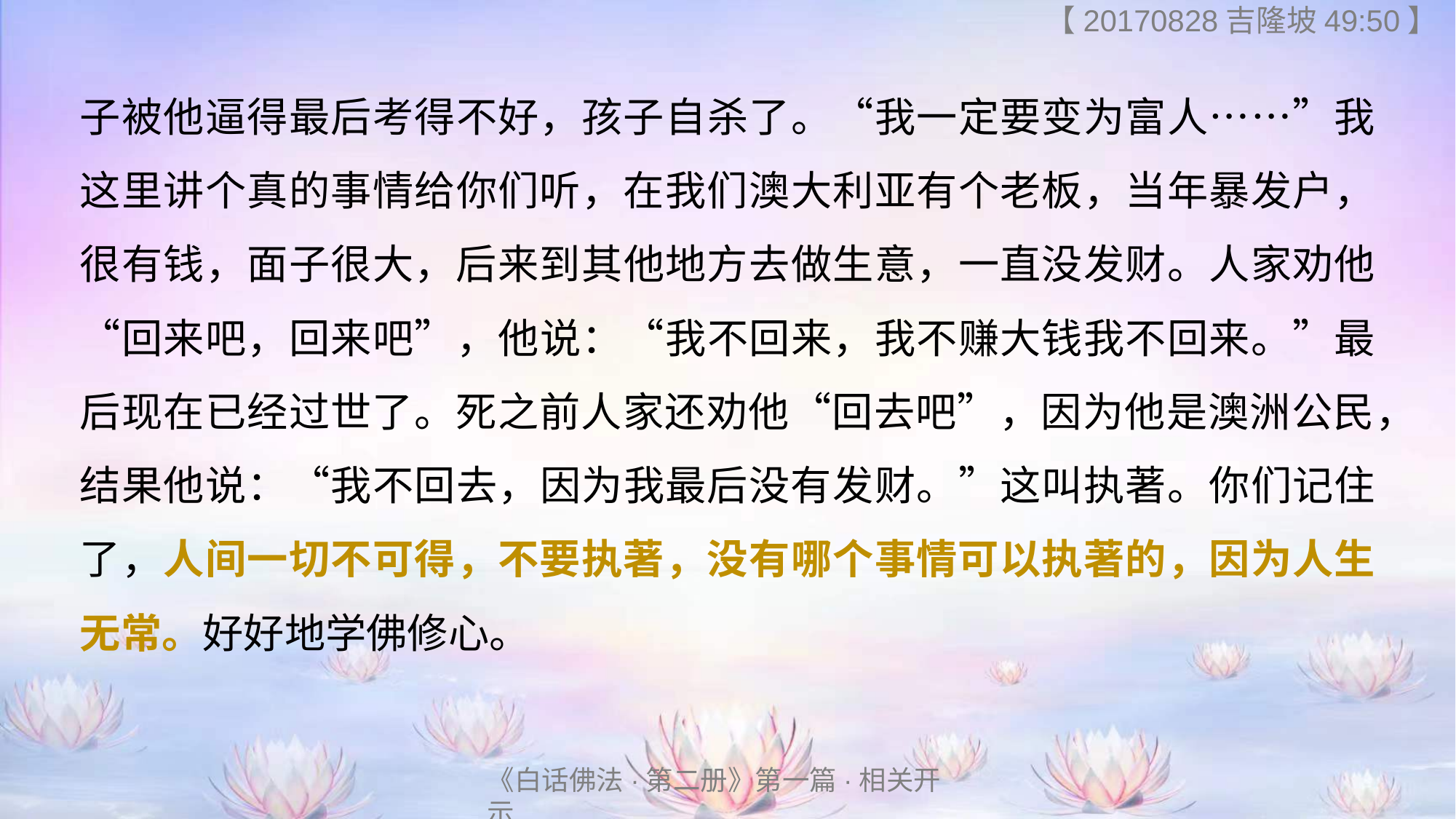

【20170828吉隆坡49:50】
子被他逼得最后考得不好，孩子自杀了。“我一定要变为富人……”我这里讲个真的事情给你们听，在我们澳大利亚有个老板，当年暴发户，很有钱，面子很大，后来到其他地方去做生意，一直没发财。人家劝他“回来吧，回来吧”，他说：“我不回来，我不赚大钱我不回来。”最后现在已经过世了。死之前人家还劝他“回去吧”，因为他是澳洲公民，结果他说：“我不回去，因为我最后没有发财。”这叫执著。你们记住了，人间一切不可得，不要执著，没有哪个事情可以执著的，因为人生无常。好好地学佛修心。
《白话佛法·第二册》第一篇·相关开示